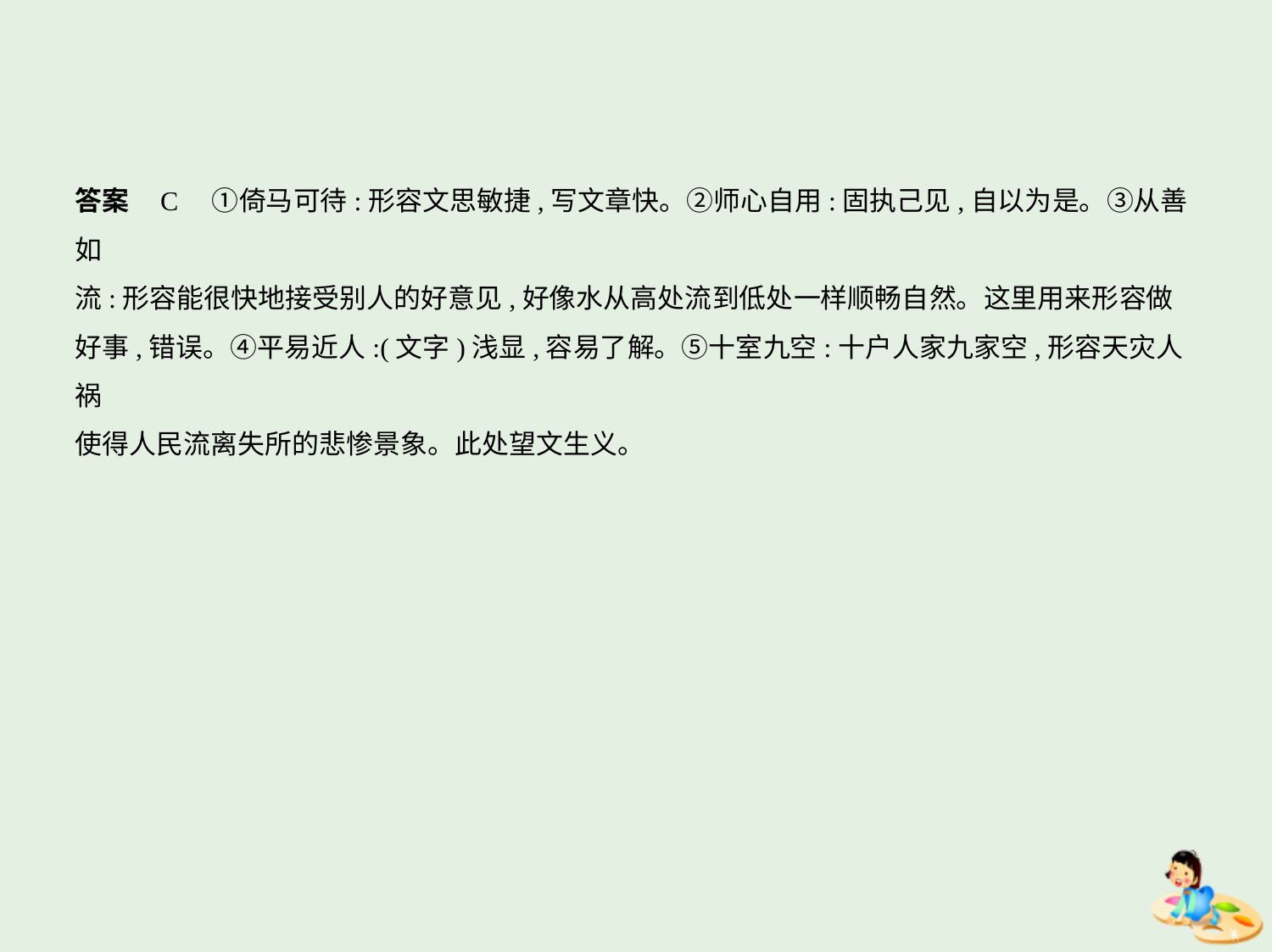

答案    C　①倚马可待:形容文思敏捷,写文章快。②师心自用:固执己见,自以为是。③从善如
流:形容能很快地接受别人的好意见,好像水从高处流到低处一样顺畅自然。这里用来形容做
好事,错误。④平易近人:(文字)浅显,容易了解。⑤十室九空:十户人家九家空,形容天灾人祸
使得人民流离失所的悲惨景象。此处望文生义。